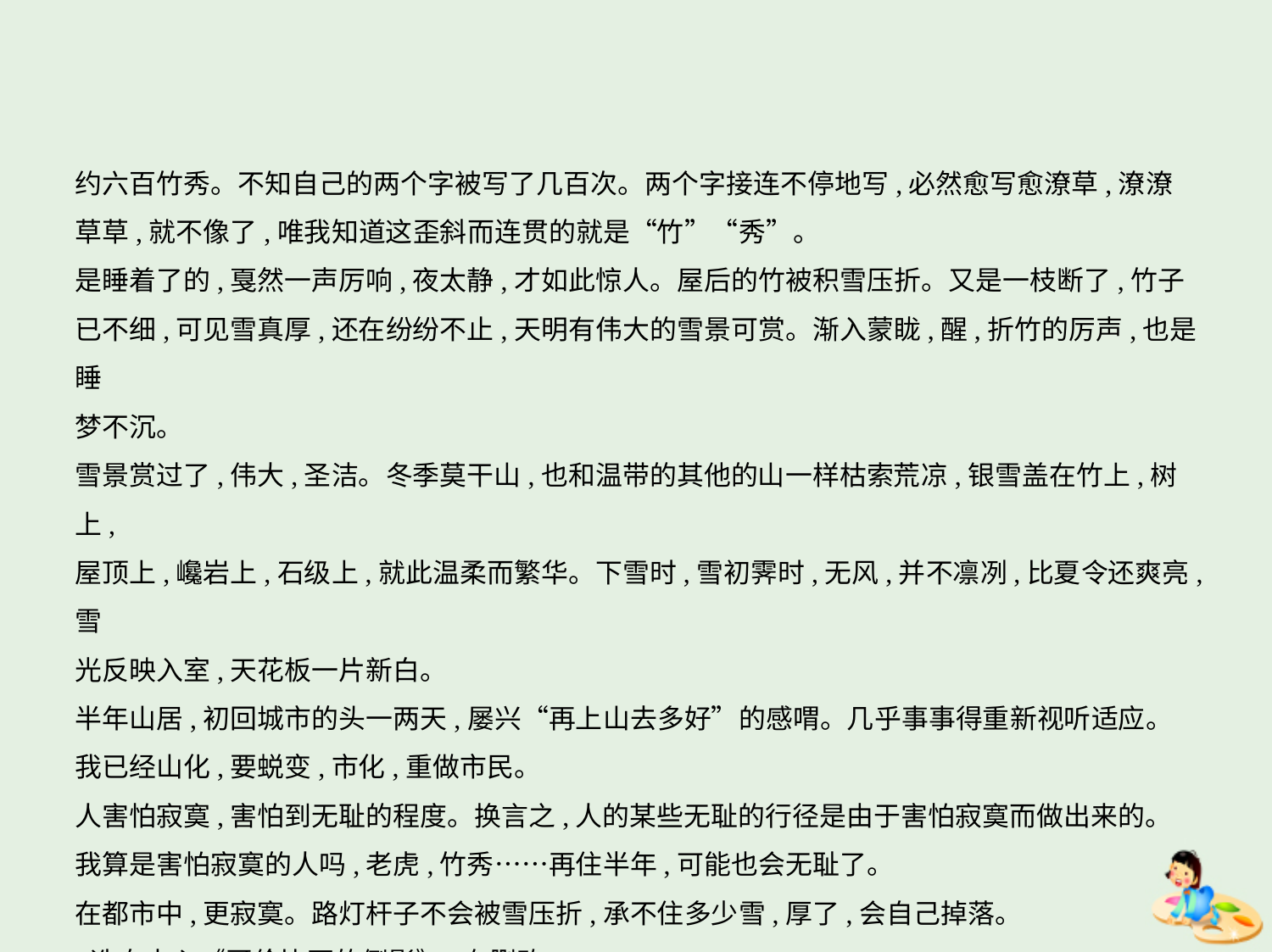

约六百竹秀。不知自己的两个字被写了几百次。两个字接连不停地写,必然愈写愈潦草,潦潦
草草,就不像了,唯我知道这歪斜而连贯的就是“竹”“秀”。
是睡着了的,戛然一声厉响,夜太静,才如此惊人。屋后的竹被积雪压折。又是一枝断了,竹子
已不细,可见雪真厚,还在纷纷不止,天明有伟大的雪景可赏。渐入蒙眬,醒,折竹的厉声,也是睡
梦不沉。
雪景赏过了,伟大,圣洁。冬季莫干山,也和温带的其他的山一样枯索荒凉,银雪盖在竹上,树上,
屋顶上,巉岩上,石级上,就此温柔而繁华。下雪时,雪初霁时,无风,并不凛冽,比夏令还爽亮,雪
光反映入室,天花板一片新白。
半年山居,初回城市的头一两天,屡兴“再上山去多好”的感喟。几乎事事得重新视听适应。
我已经山化,要蜕变,市化,重做市民。
人害怕寂寞,害怕到无耻的程度。换言之,人的某些无耻的行径是由于害怕寂寞而做出来的。
我算是害怕寂寞的人吗,老虎,竹秀……再住半年,可能也会无耻了。
在都市中,更寂寞。路灯杆子不会被雪压折,承不住多少雪,厚了,会自己掉落。
(选自木心《哥伦比亚的倒影》,有删改)